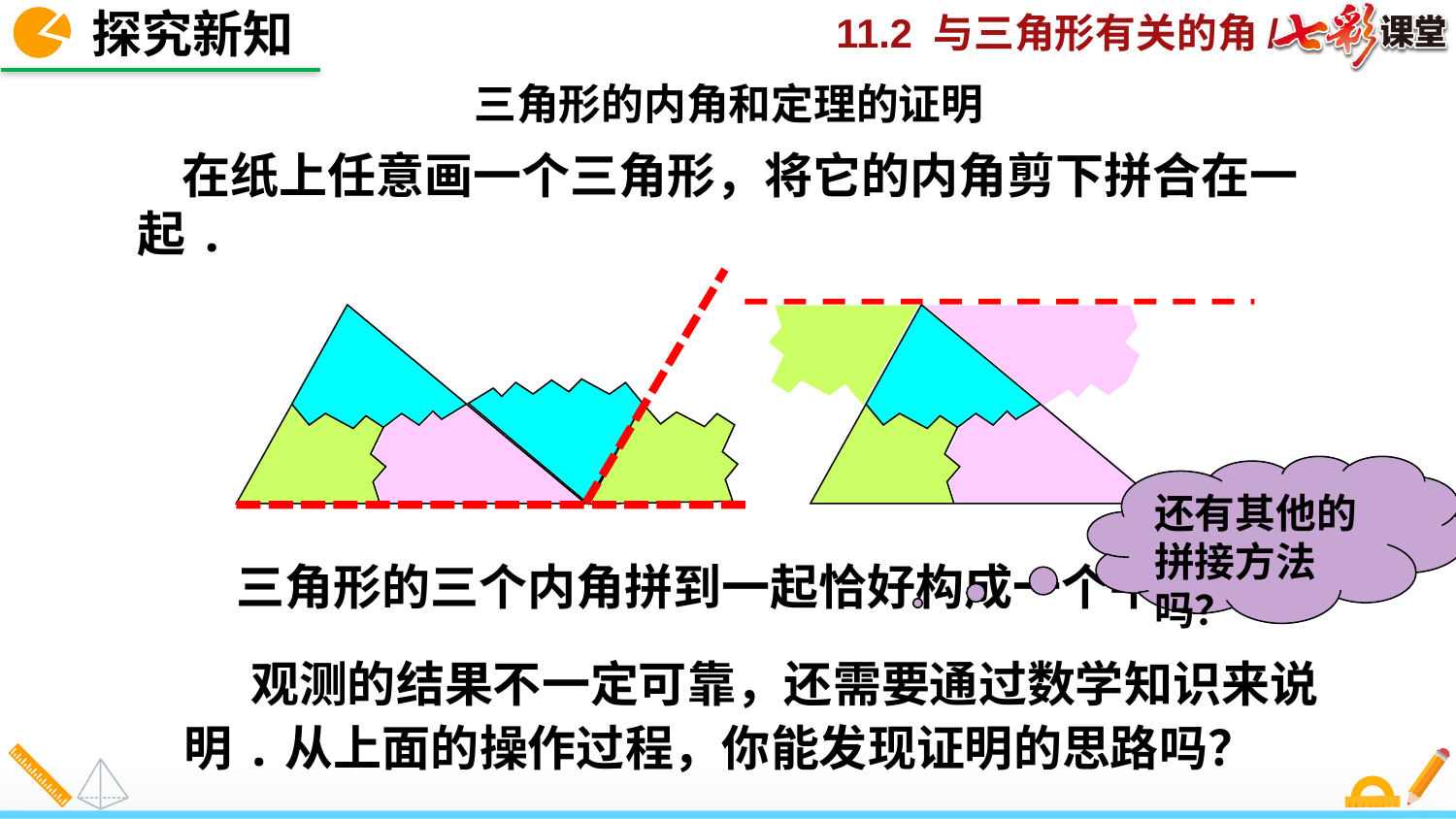

探究新知

三角形的内角和定理的证明
   在纸上任意画一个三角形，将它的内角剪下拼合在一起.

还有其他的拼接方法吗？

三角形的三个内角拼到一起恰好构成一个平角.
     观测的结果不一定可靠，还需要通过数学知识来说明.从上面的操作过程，你能发现证明的思路吗？